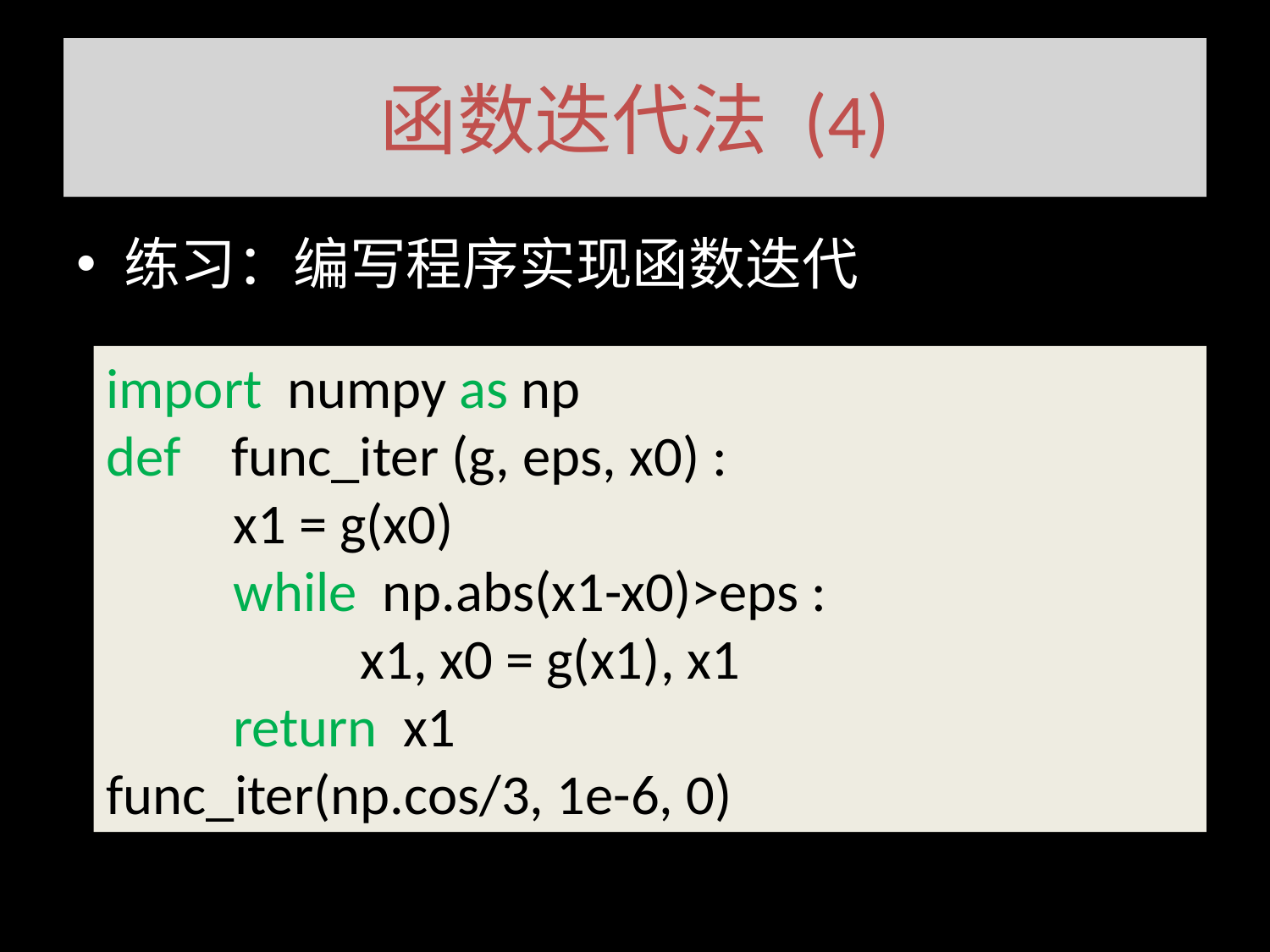

# 函数迭代法 (4)
练习：编写程序实现函数迭代
import  numpy as np
def    func_iter (g, eps, x0) :
	x1 = g(x0)
	while  np.abs(x1-x0)>eps :
		x1, x0 = g(x1), x1
	return  x1
func_iter(np.cos/3, 1e-6, 0)